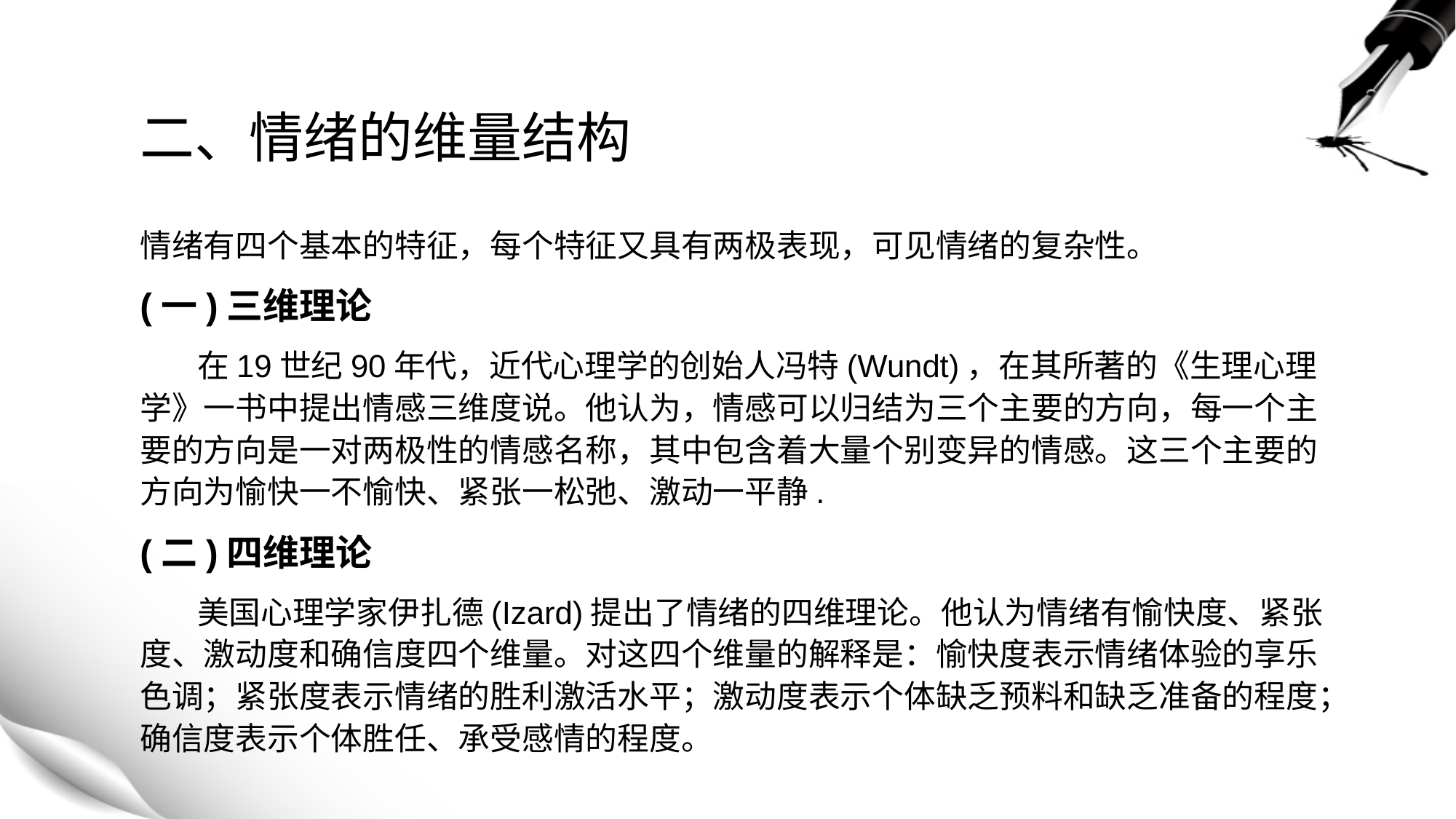

# 二、情绪的维量结构
情绪有四个基本的特征，每个特征又具有两极表现，可见情绪的复杂性。
(一)三维理论
       在19世纪90年代，近代心理学的创始人冯特(Wundt)，在其所著的《生理心理学》一书中提出情感三维度说。他认为，情感可以归结为三个主要的方向，每一个主要的方向是一对两极性的情感名称，其中包含着大量个别变异的情感。这三个主要的方向为愉快一不愉快、紧张一松弛、激动一平静.
(二)四维理论
       美国心理学家伊扎德(Izard)提出了情绪的四维理论。他认为情绪有愉快度、紧张度、激动度和确信度四个维量。对这四个维量的解释是：愉快度表示情绪体验的享乐色调；紧张度表示情绪的胜利激活水平；激动度表示个体缺乏预料和缺乏准备的程度；确信度表示个体胜任、承受感情的程度。